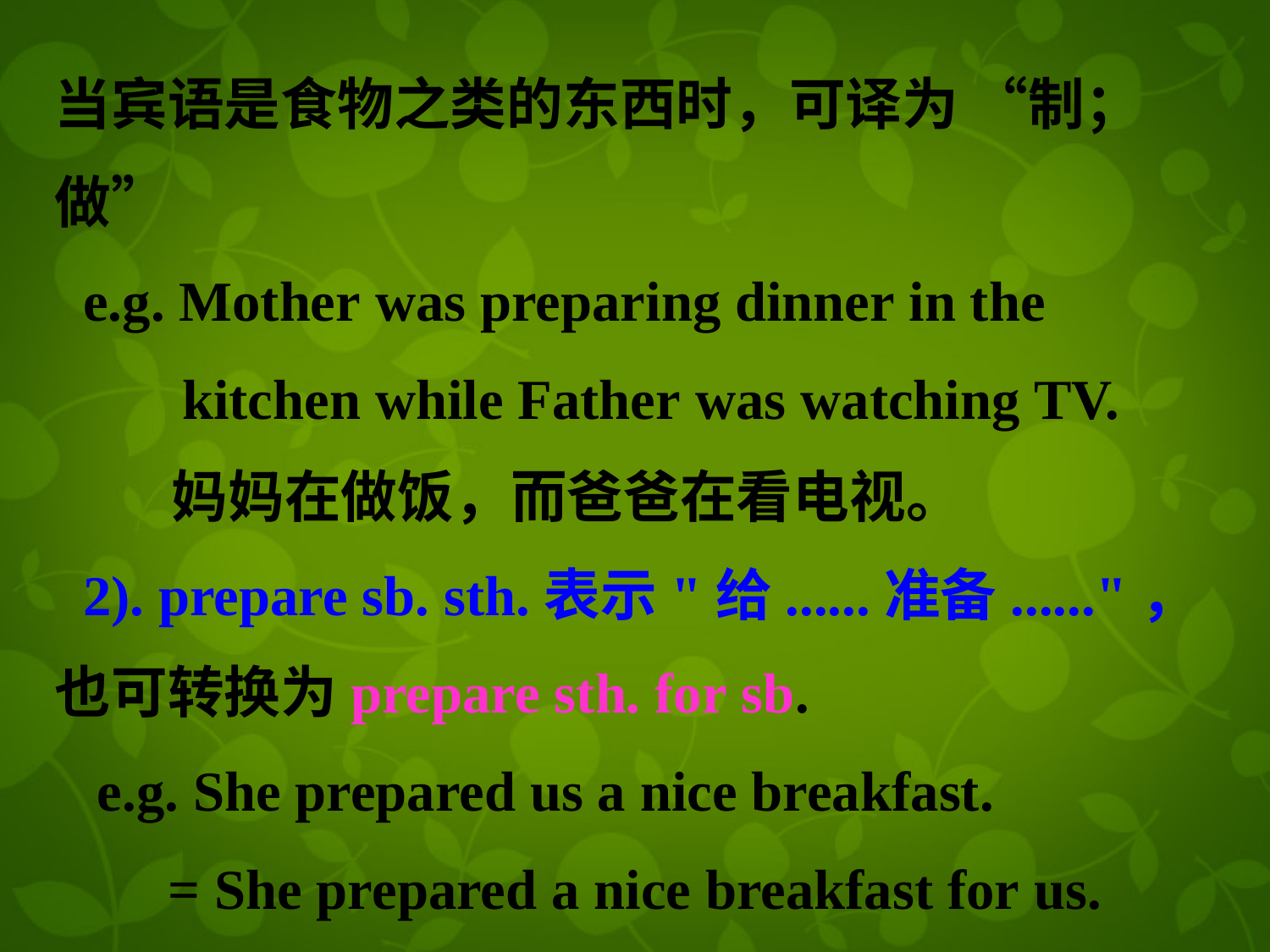

当宾语是食物之类的东西时，可译为 “制；做”
  e.g. Mother was preparing dinner in the
         kitchen while Father was watching TV.
        妈妈在做饭，而爸爸在看电视。
  2). prepare sb. sth.表示"给......准备......"，也可转换为prepare sth. for sb.
   e.g. She prepared us a nice breakfast.
        = She prepared a nice breakfast for us.
           她给我们准备了可口的早餐。